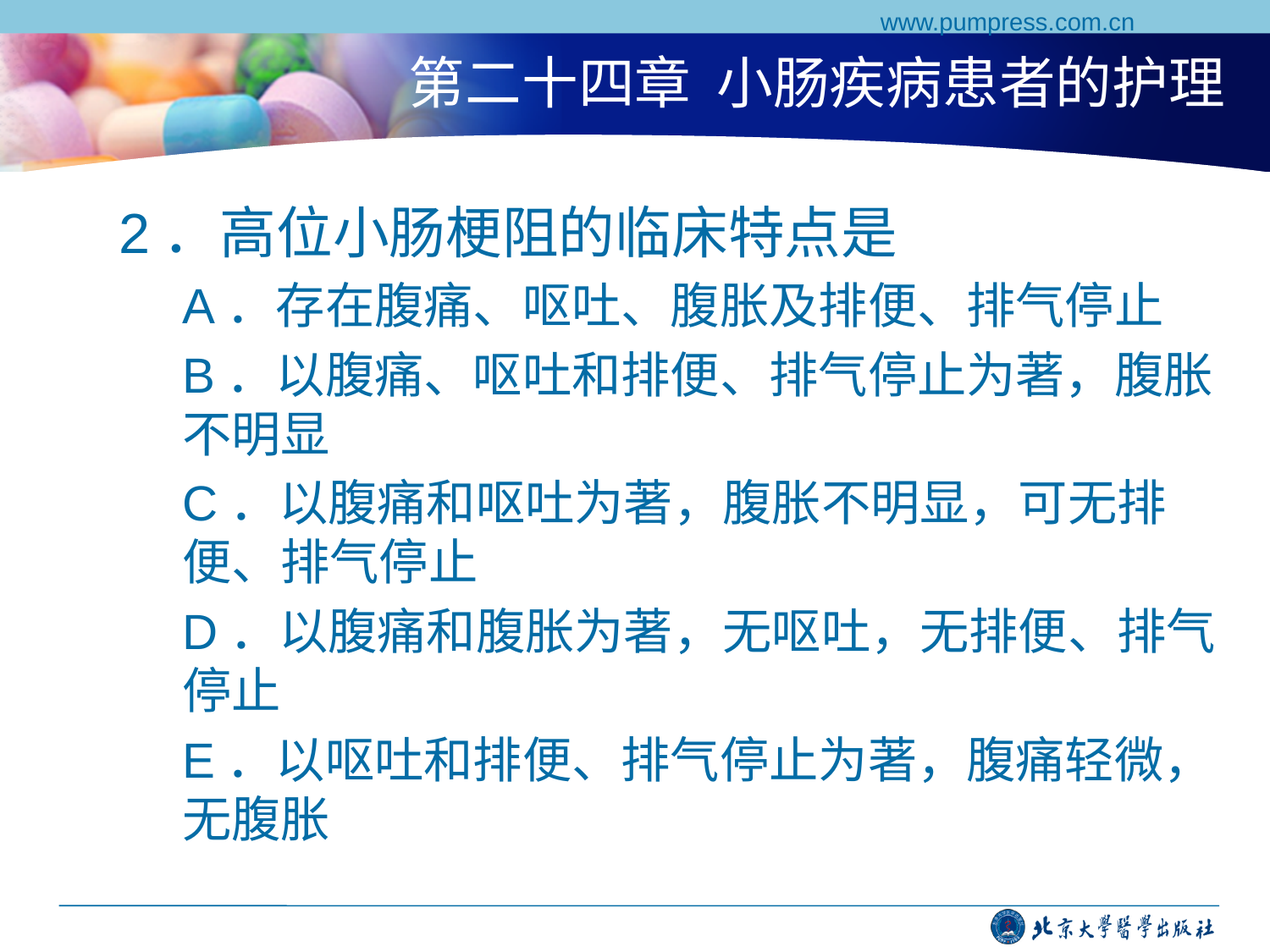

www.pumpress.com.cn
# 第二十四章  小肠疾病患者的护理
2．高位小肠梗阻的临床特点是
A．存在腹痛、呕吐、腹胀及排便、排气停止
B．以腹痛、呕吐和排便、排气停止为著，腹胀不明显
C．以腹痛和呕吐为著，腹胀不明显，可无排便、排气停止
D．以腹痛和腹胀为著，无呕吐，无排便、排气停止
E．以呕吐和排便、排气停止为著，腹痛轻微，无腹胀